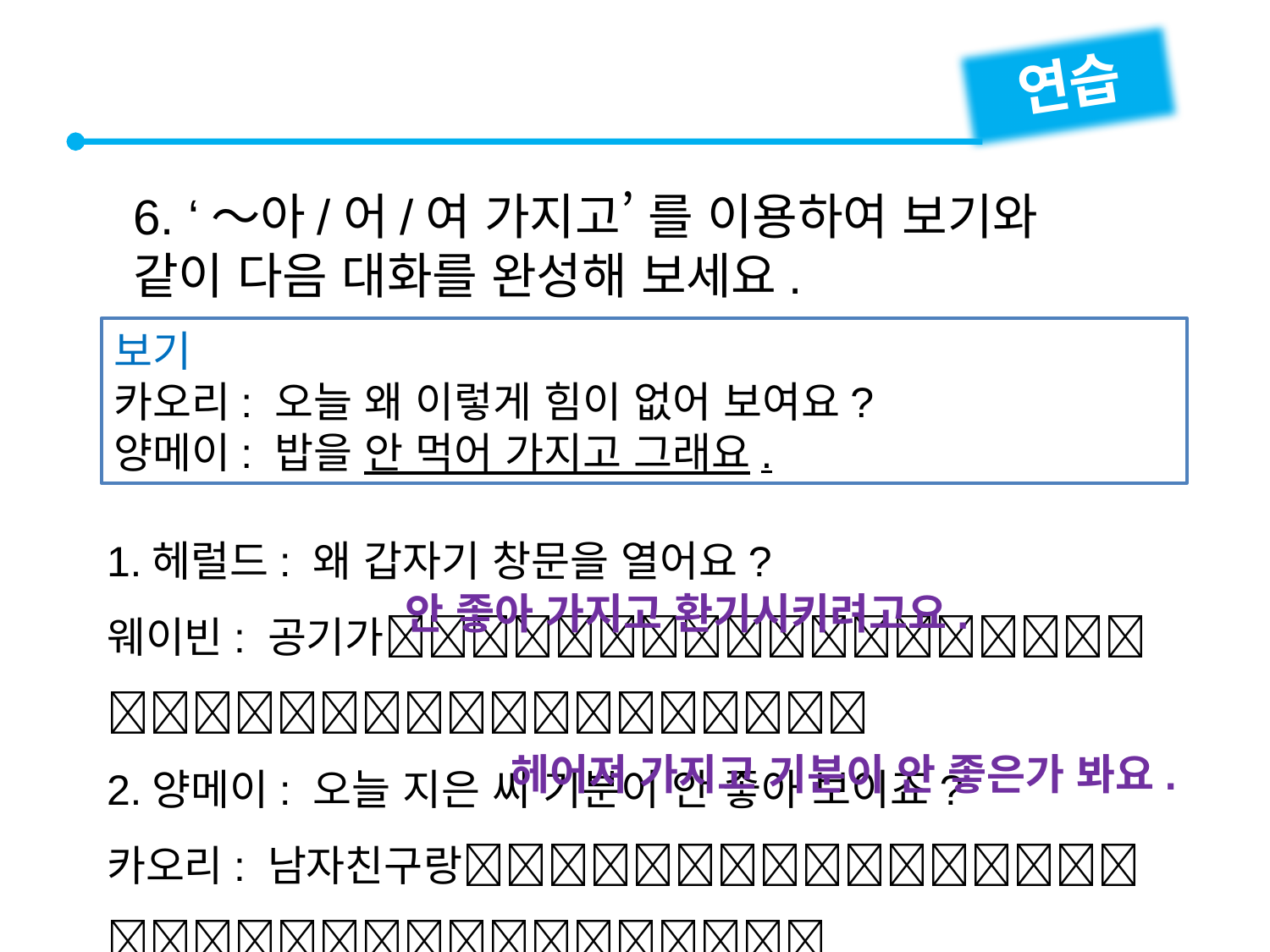

연습
6. ‘～아/어/여 가지고’ 를 이용하여 보기와
같이 다음 대화를 완성해 보세요.
보기
카오리: 오늘 왜 이렇게 힘이 없어 보여요?
양메이: 밥을 안 먹어 가지고 그래요.
1.헤럴드: 왜 갑자기 창문을 열어요?
웨이빈: 공기가____________________________________
2.양메이: 오늘 지은 씨 기분이 안 좋아 보이죠?
카오리: 남자친구랑_________________________________
안 좋아 가지고 환기시키려고요.
헤어져 가지고 기분이 안 좋은가 봐요.